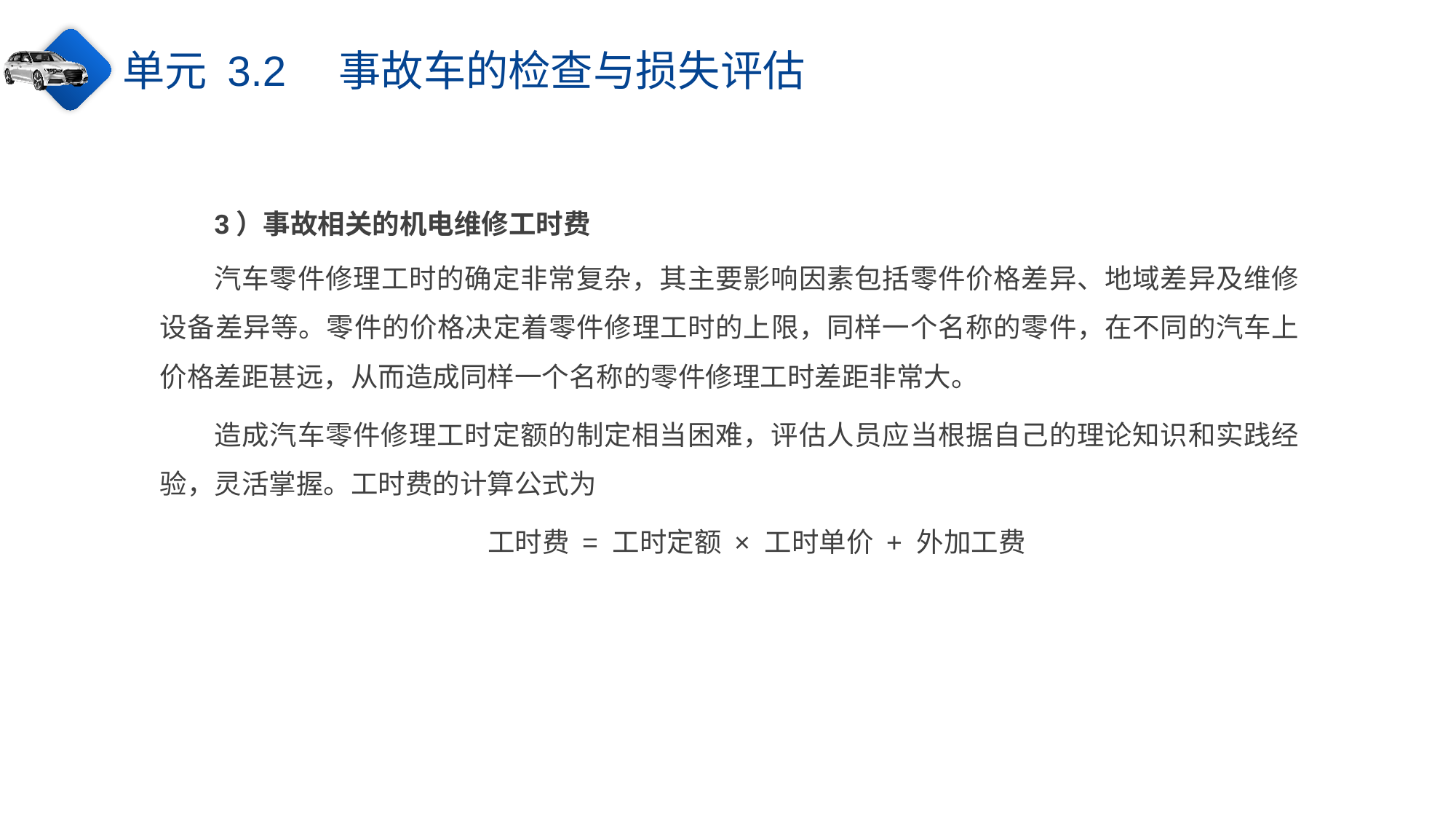

单元 3.2　事故车的检查与损失评估
3）事故相关的机电维修工时费
汽车零件修理工时的确定非常复杂，其主要影响因素包括零件价格差异、地域差异及维修设备差异等。零件的价格决定着零件修理工时的上限，同样一个名称的零件，在不同的汽车上价格差距甚远，从而造成同样一个名称的零件修理工时差距非常大。
造成汽车零件修理工时定额的制定相当困难，评估人员应当根据自己的理论知识和实践经验，灵活掌握。工时费的计算公式为
工时费 = 工时定额 × 工时单价 + 外加工费